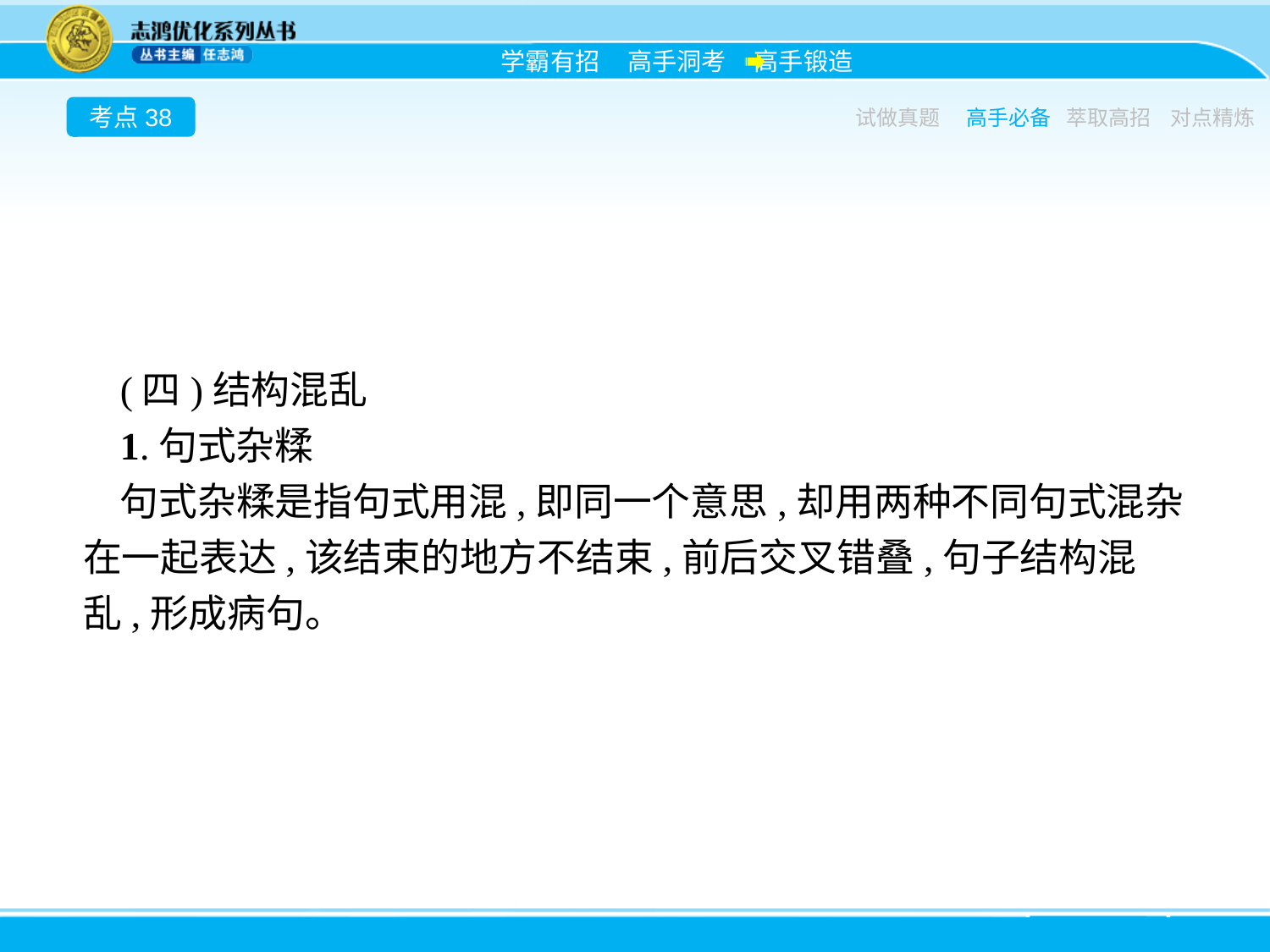

考点38
试做真题
高手必备
萃取高招
对点精炼
(四)结构混乱
1.句式杂糅
句式杂糅是指句式用混,即同一个意思,却用两种不同句式混杂在一起表达,该结束的地方不结束,前后交叉错叠,句子结构混乱,形成病句。